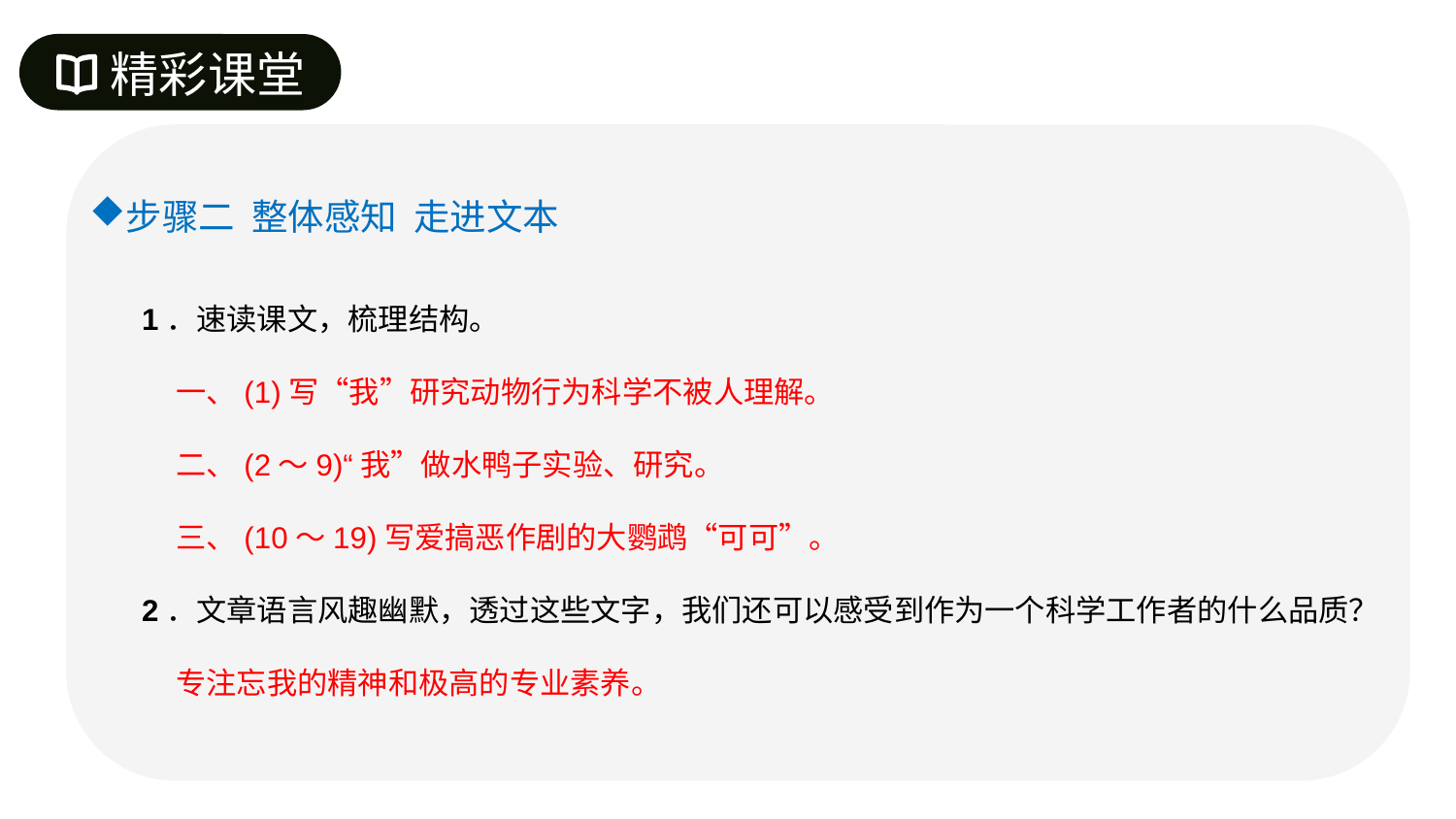

精彩课堂

步骤二  整体感知  走进文本
1．速读课文，梳理结构。
    一、(1)写“我”研究动物行为科学不被人理解。
    二、(2～9)“我”做水鸭子实验、研究。
    三、(10～19)写爱搞恶作剧的大鹦鹉“可可”。
2．文章语言风趣幽默，透过这些文字，我们还可以感受到作为一个科学工作者的什么品质？
    专注忘我的精神和极高的专业素养。